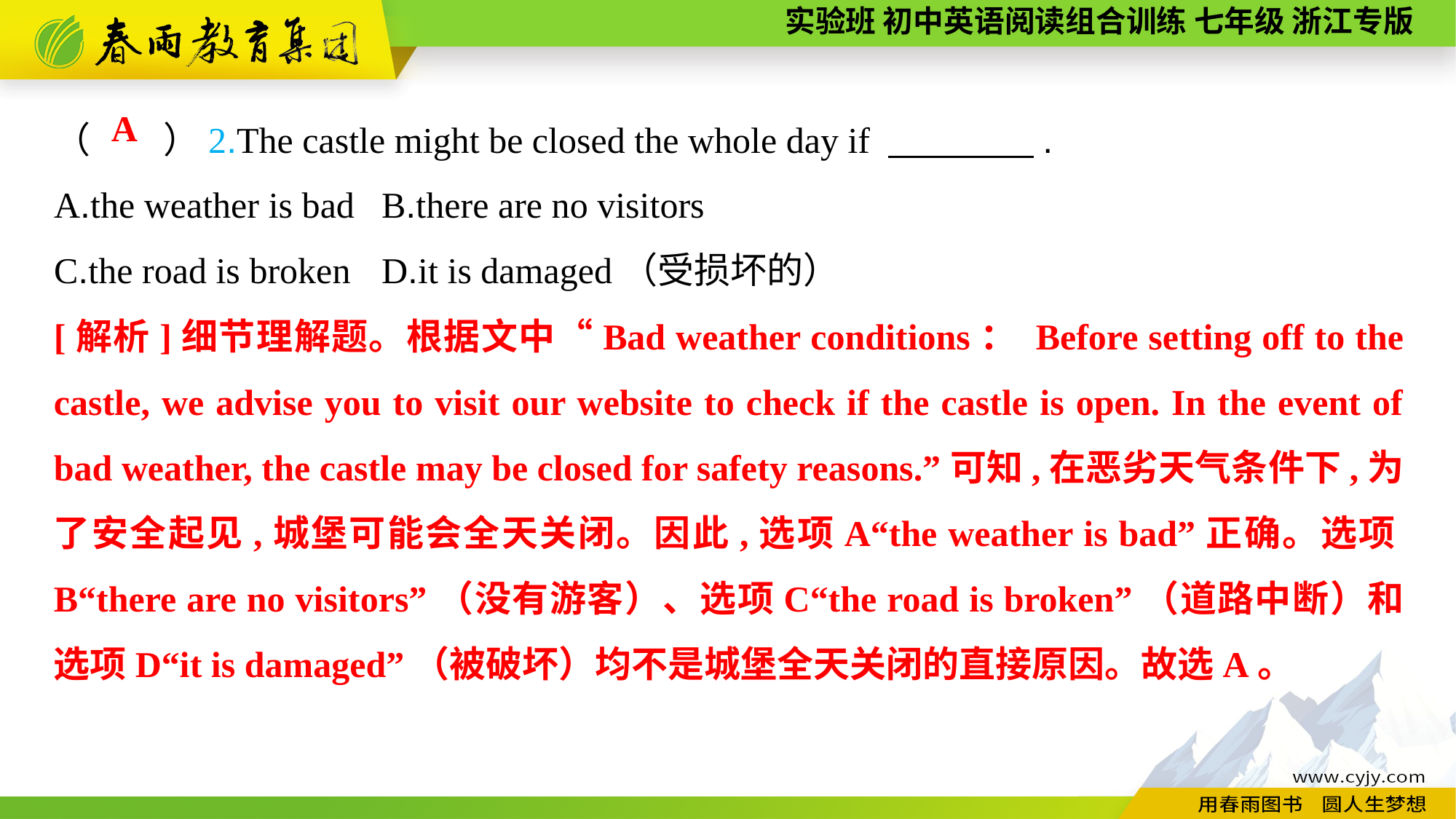

（　　）2.The castle might be closed the whole day if 　　　　.
A.the weather is bad	B.there are no visitors
C.the road is broken	D.it is damaged（受损坏的）
A
[解析]细节理解题。根据文中“Bad weather conditions： Before setting off to the castle, we advise you to visit our website to check if the castle is open. In the event of bad weather, the castle may be closed for safety reasons.”可知,在恶劣天气条件下,为了安全起见,城堡可能会全天关闭。因此,选项A“the weather is bad”正确。选项B“there are no visitors”（没有游客）、选项C“the road is broken”（道路中断）和选项D“it is damaged”（被破坏）均不是城堡全天关闭的直接原因。故选A。